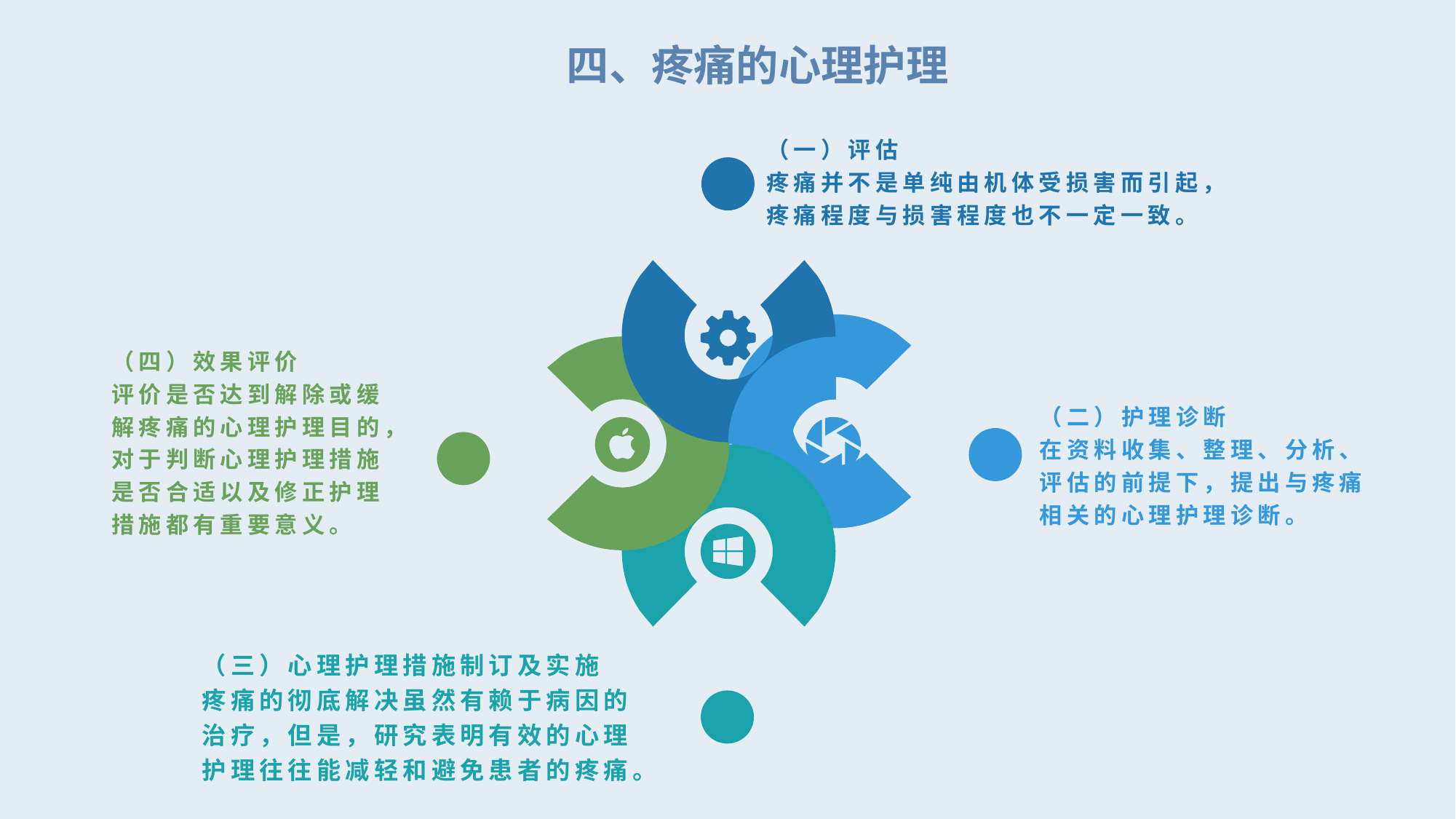

四、疼痛的心理护理
（一）评估
疼痛并不是单纯由机体受损害而引起，疼痛程度与损害程度也不一定一致。

（四）效果评价
评价是否达到解除或缓解疼痛的心理护理目的，对于判断心理护理措施是否合适以及修正护理措施都有重要意义。

（二）护理诊断
在资料收集、整理、分析、评估的前提下，提出与疼痛相关的心理护理诊断。

（三）心理护理措施制订及实施
疼痛的彻底解决虽然有赖于病因的治疗，但是，研究表明有效的心理护理往往能减轻和避免患者的疼痛。